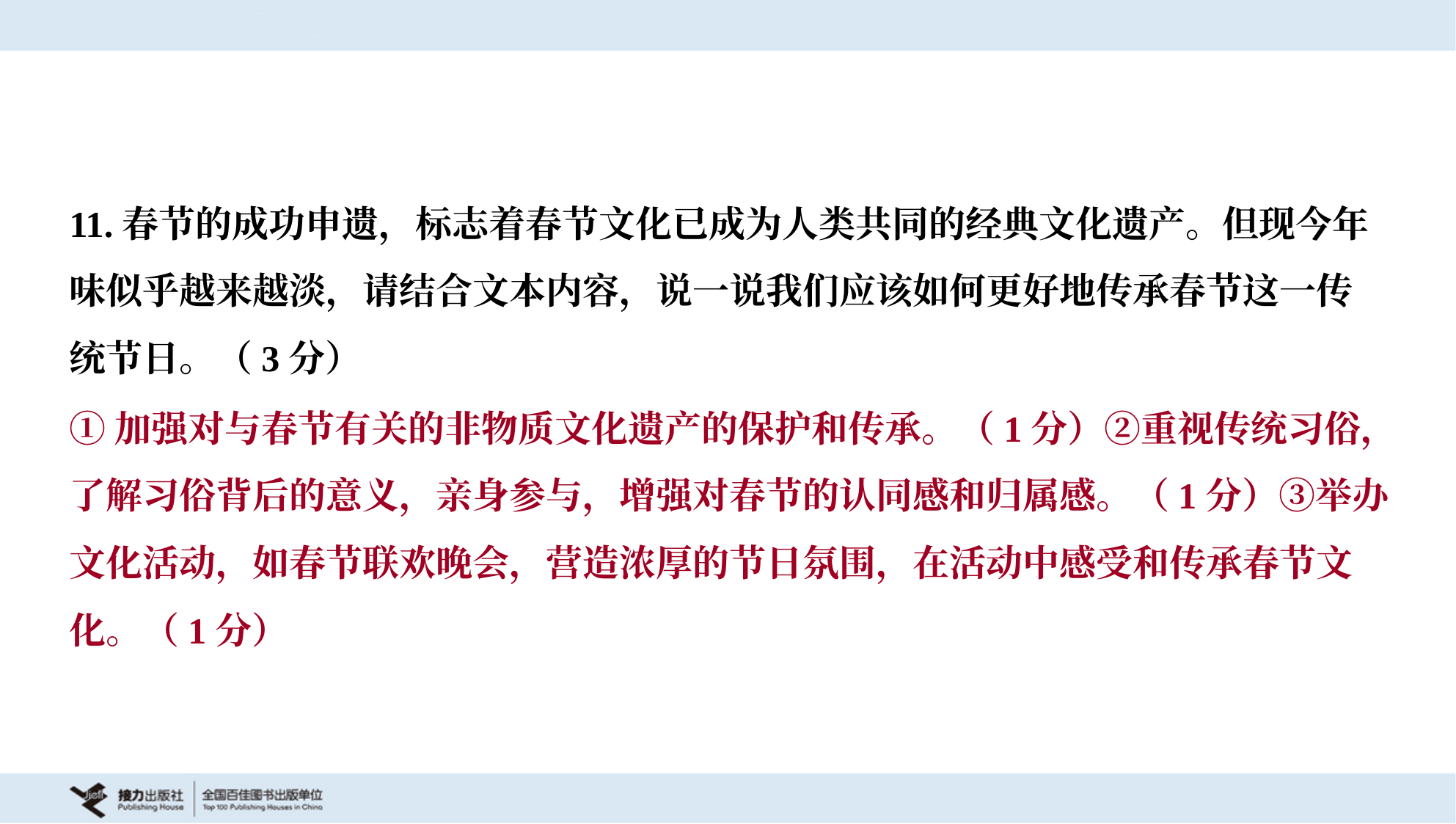

11.春节的成功申遗，标志着春节文化已成为人类共同的经典文化遗产。但现今年
味似乎越来越淡，请结合文本内容，说一说我们应该如何更好地传承春节这一传
统节日。（3分）
①加强对与春节有关的非物质文化遗产的保护和传承。（1分）②重视传统习俗，
了解习俗背后的意义，亲身参与，增强对春节的认同感和归属感。（1分）③举办
文化活动，如春节联欢晚会，营造浓厚的节日氛围，在活动中感受和传承春节文
化。（1分）